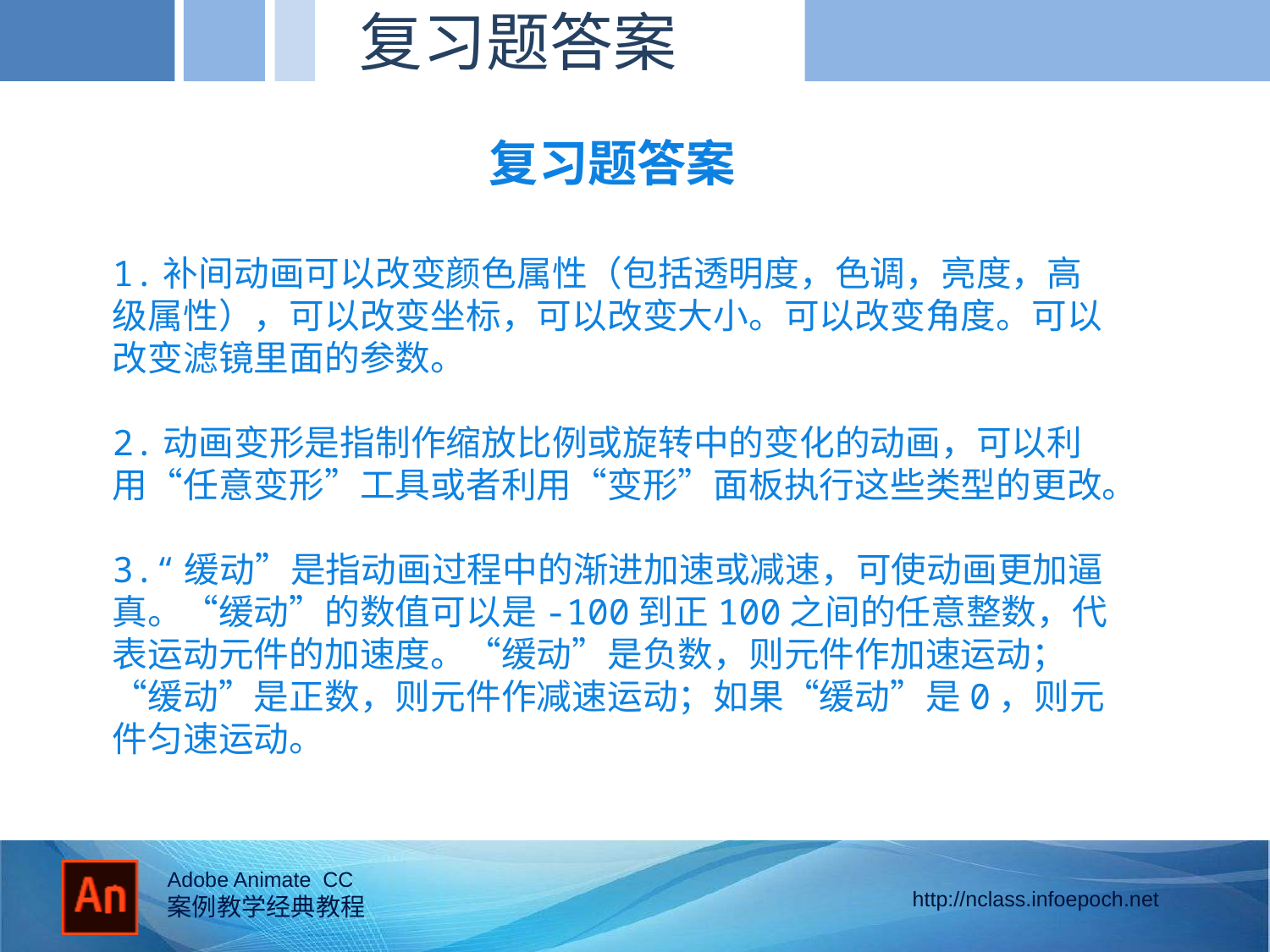

复习题答案
复习题答案

1.补间动画可以改变颜色属性（包括透明度，色调，亮度，高级属性），可以改变坐标，可以改变大小。可以改变角度。可以改变滤镜里面的参数。

2.动画变形是指制作缩放比例或旋转中的变化的动画，可以利用“任意变形”工具或者利用“变形”面板执行这些类型的更改。

3.“缓动”是指动画过程中的渐进加速或减速，可使动画更加逼真。“缓动”的数值可以是-100到正100之间的任意整数，代表运动元件的加速度。“缓动”是负数，则元件作加速运动；“缓动”是正数，则元件作减速运动；如果“缓动”是0，则元件匀速运动。
的径向